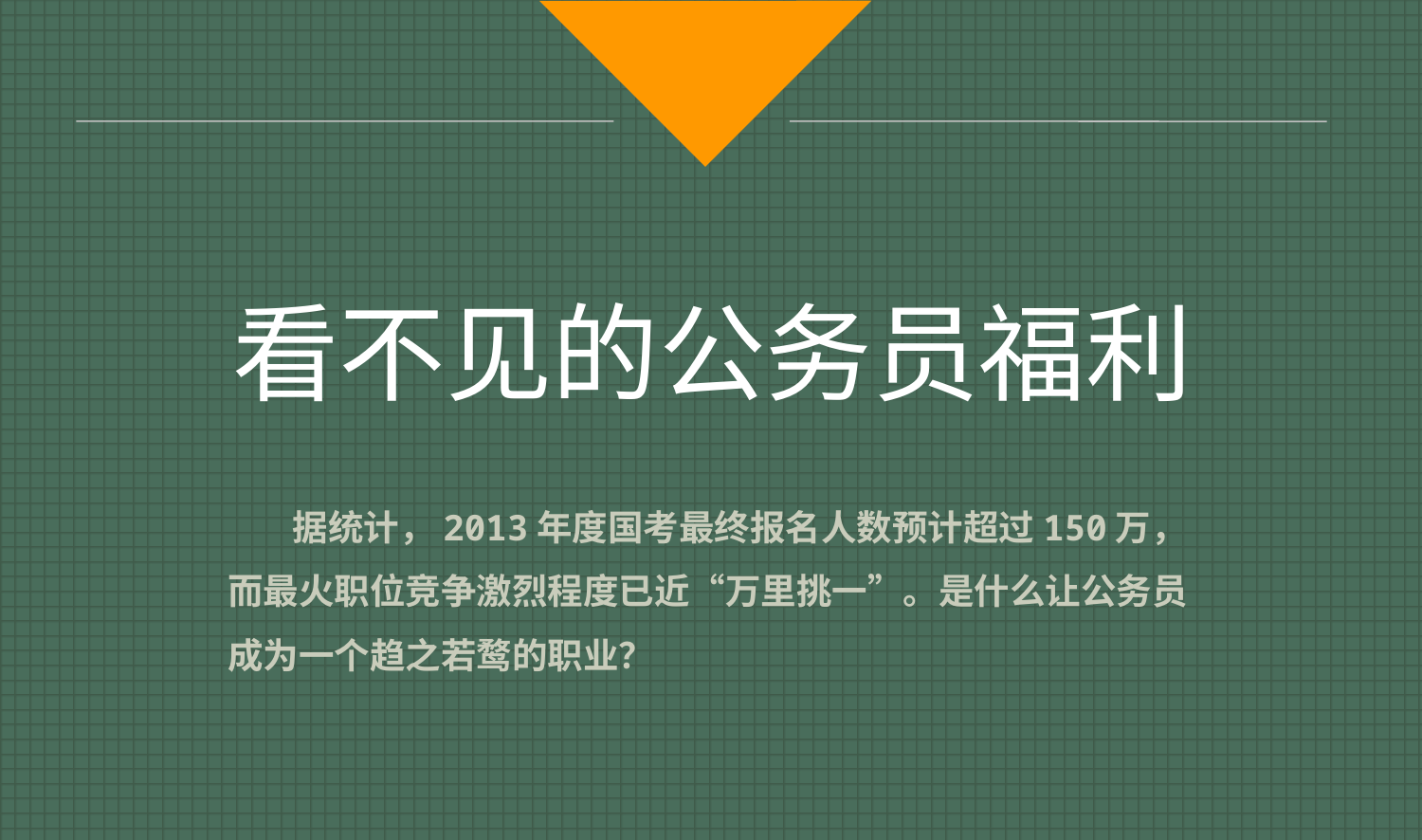

看不见的公务员福利
       据统计，2013年度国考最终报名人数预计超过150万，而最火职位竞争激烈程度已近“万里挑一”。是什么让公务员成为一个趋之若鹜的职业？